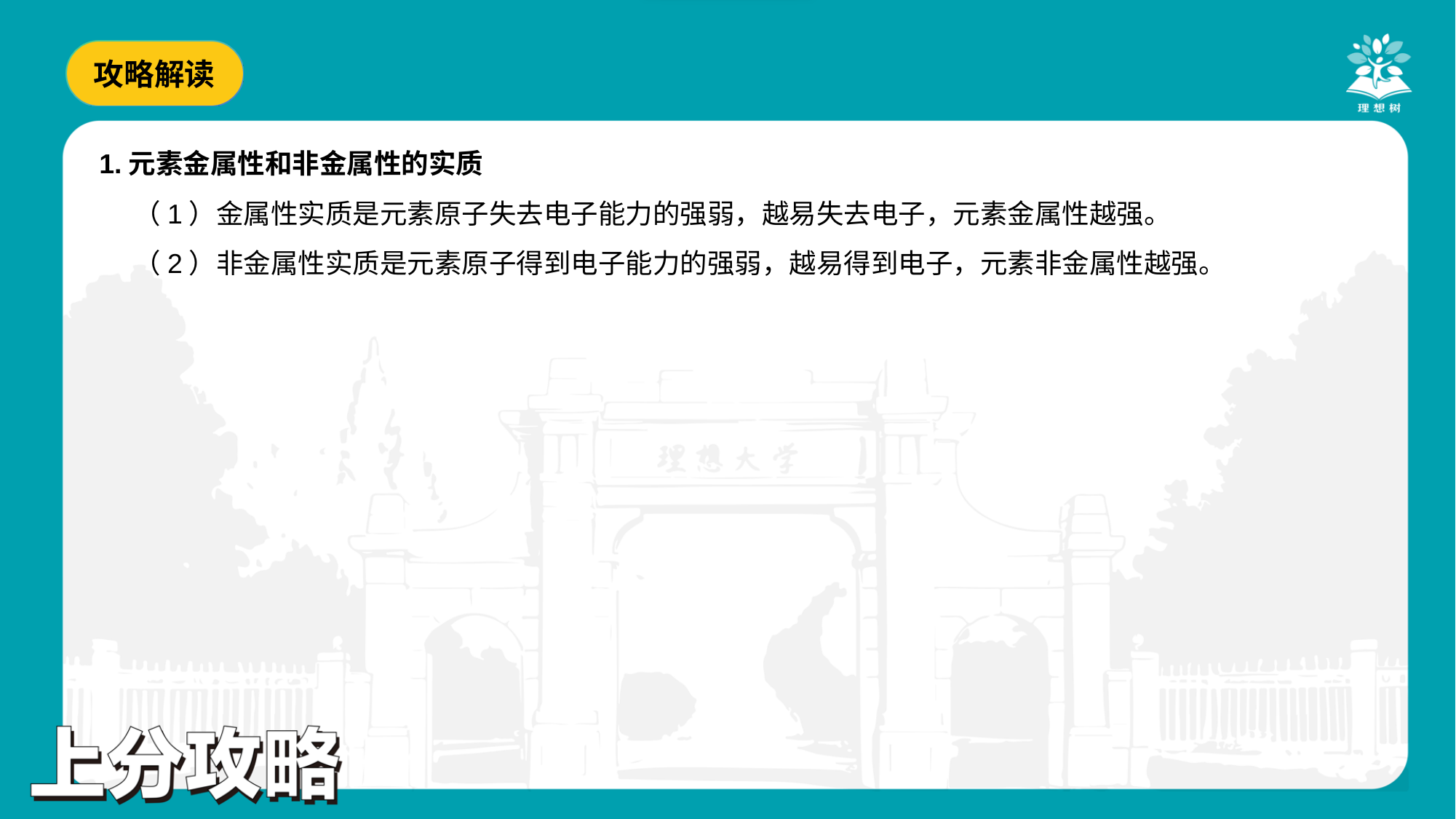

1.元素金属性和非金属性的实质
    （1）金属性实质是元素原子失去电子能力的强弱，越易失去电子，元素金属性越强。
    （2）非金属性实质是元素原子得到电子能力的强弱，越易得到电子，元素非金属性越强。